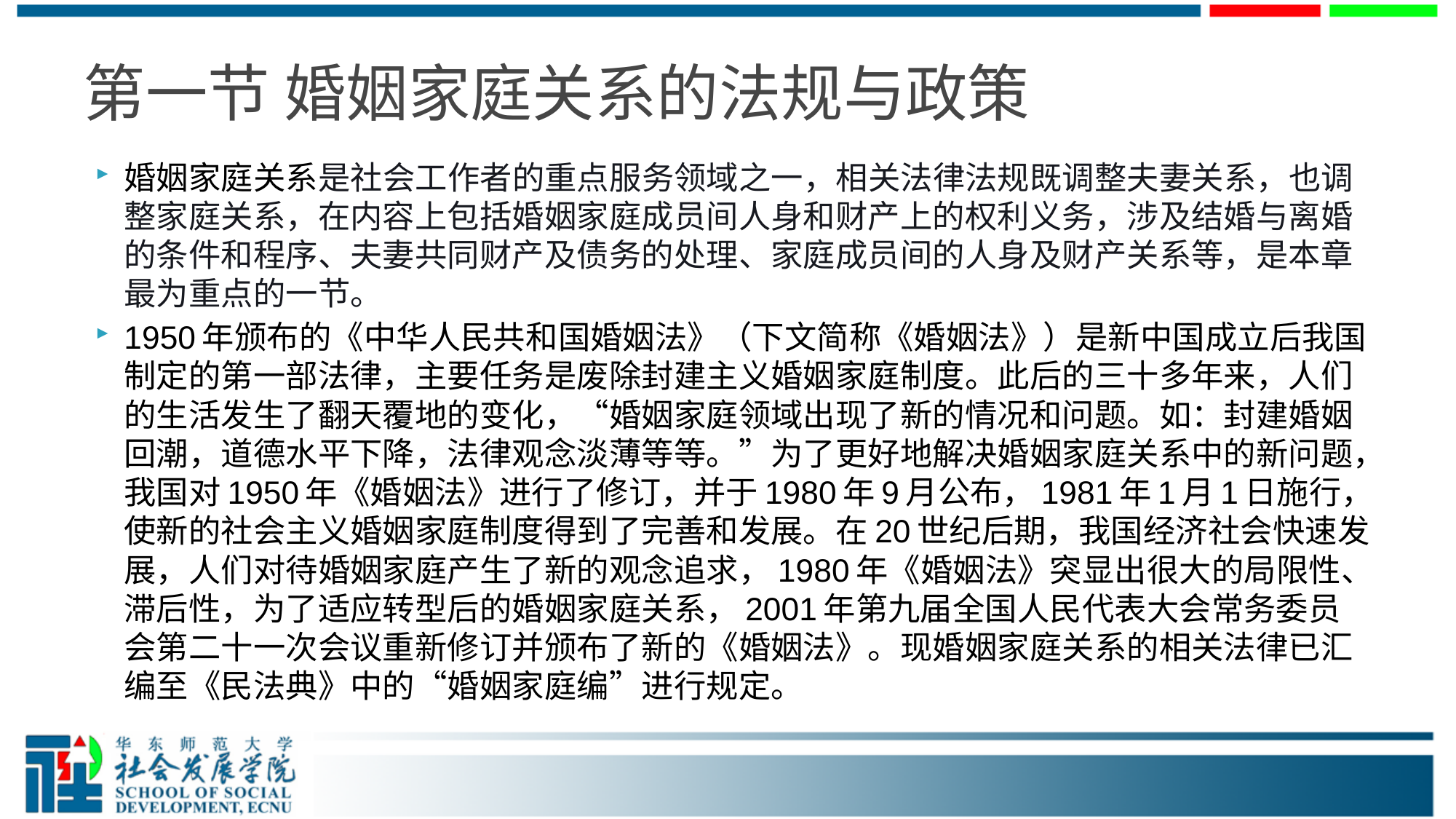

# 第一节 婚姻家庭关系的法规与政策
婚姻家庭关系是社会工作者的重点服务领域之一，相关法律法规既调整夫妻关系，也调整家庭关系，在内容上包括婚姻家庭成员间人身和财产上的权利义务，涉及结婚与离婚的条件和程序、夫妻共同财产及债务的处理、家庭成员间的人身及财产关系等，是本章最为重点的一节。
1950年颁布的《中华人民共和国婚姻法》（下文简称《婚姻法》）是新中国成立后我国制定的第一部法律，主要任务是废除封建主义婚姻家庭制度。此后的三十多年来，人们的生活发生了翻天覆地的变化，“婚姻家庭领域出现了新的情况和问题。如：封建婚姻回潮，道德水平下降，法律观念淡薄等等。”为了更好地解决婚姻家庭关系中的新问题，我国对1950年《婚姻法》进行了修订，并于1980年9月公布，1981年1月1日施行，使新的社会主义婚姻家庭制度得到了完善和发展。在20世纪后期，我国经济社会快速发展，人们对待婚姻家庭产生了新的观念追求，1980年《婚姻法》突显出很大的局限性、滞后性，为了适应转型后的婚姻家庭关系，2001年第九届全国人民代表大会常务委员会第二十一次会议重新修订并颁布了新的《婚姻法》。现婚姻家庭关系的相关法律已汇编至《民法典》中的“婚姻家庭编”进行规定。